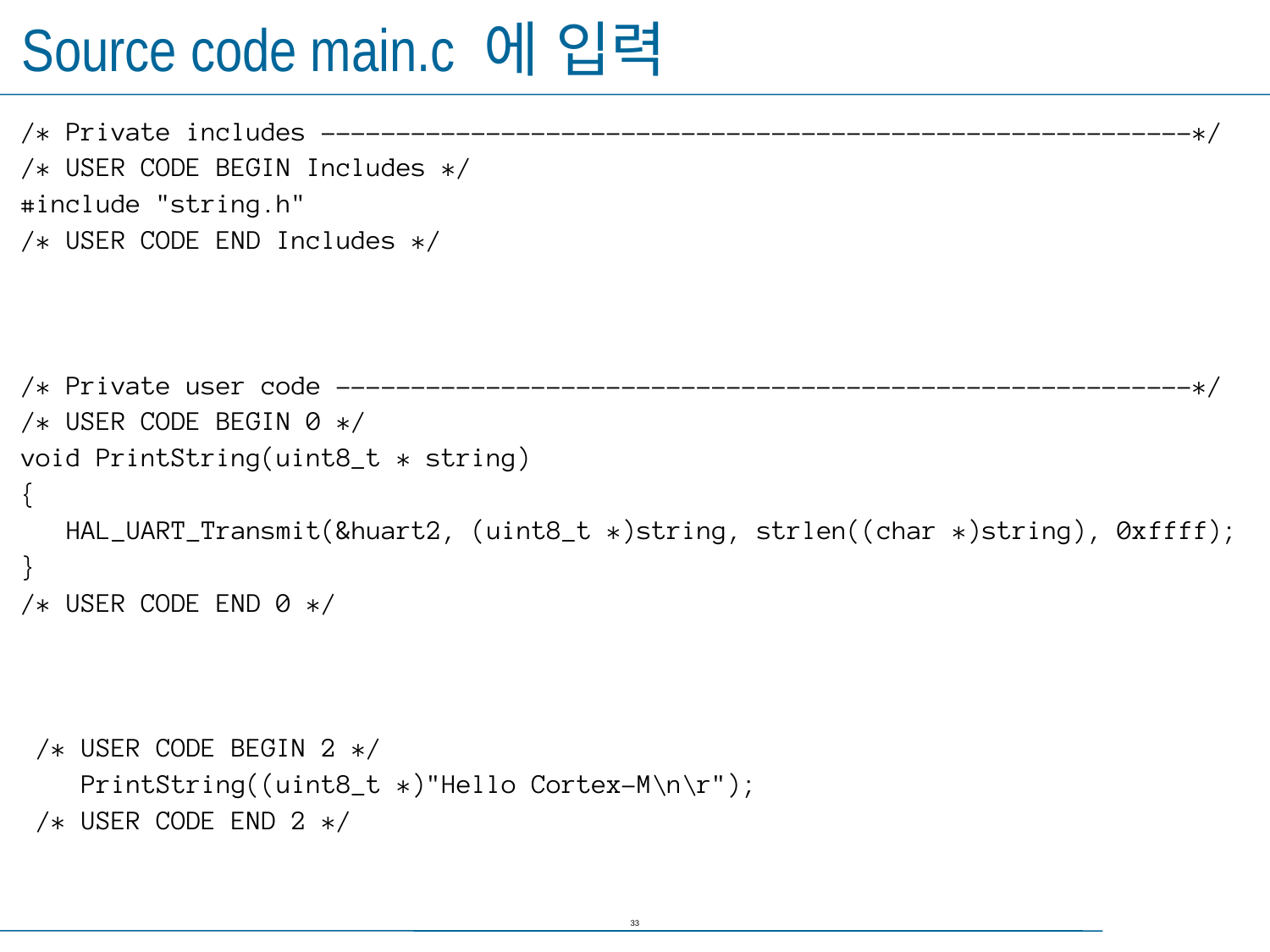

# Source code main.c 에 입력
/* Private includes ----------------------------------------------------------*/
/* USER CODE BEGIN Includes */
#include "string.h"
/* USER CODE END Includes */

/* Private user code ---------------------------------------------------------*/
/* USER CODE BEGIN 0 */
void PrintString(uint8_t * string)
{
   HAL_UART_Transmit(&huart2, (uint8_t *)string, strlen((char *)string), 0xffff);
}
/* USER CODE END 0 */

 /* USER CODE BEGIN 2 */
    PrintString((uint8_t *)"Hello Cortex-M\n\r");
 /* USER CODE END 2 */